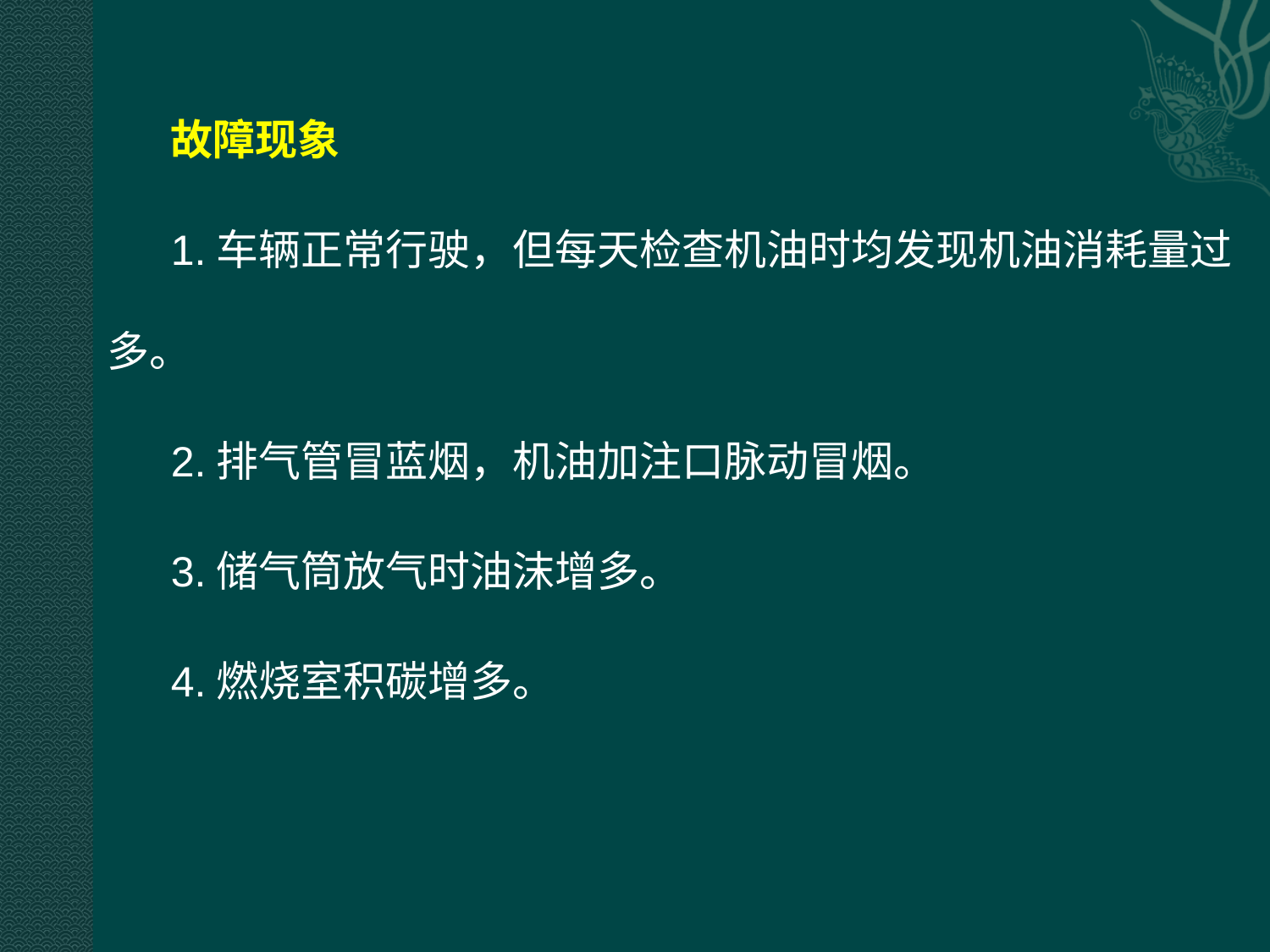

故障现象
1.车辆正常行驶，但每天检查机油时均发现机油消耗量过多。
2.排气管冒蓝烟，机油加注口脉动冒烟。
3.储气筒放气时油沫增多。
4.燃烧室积碳增多。